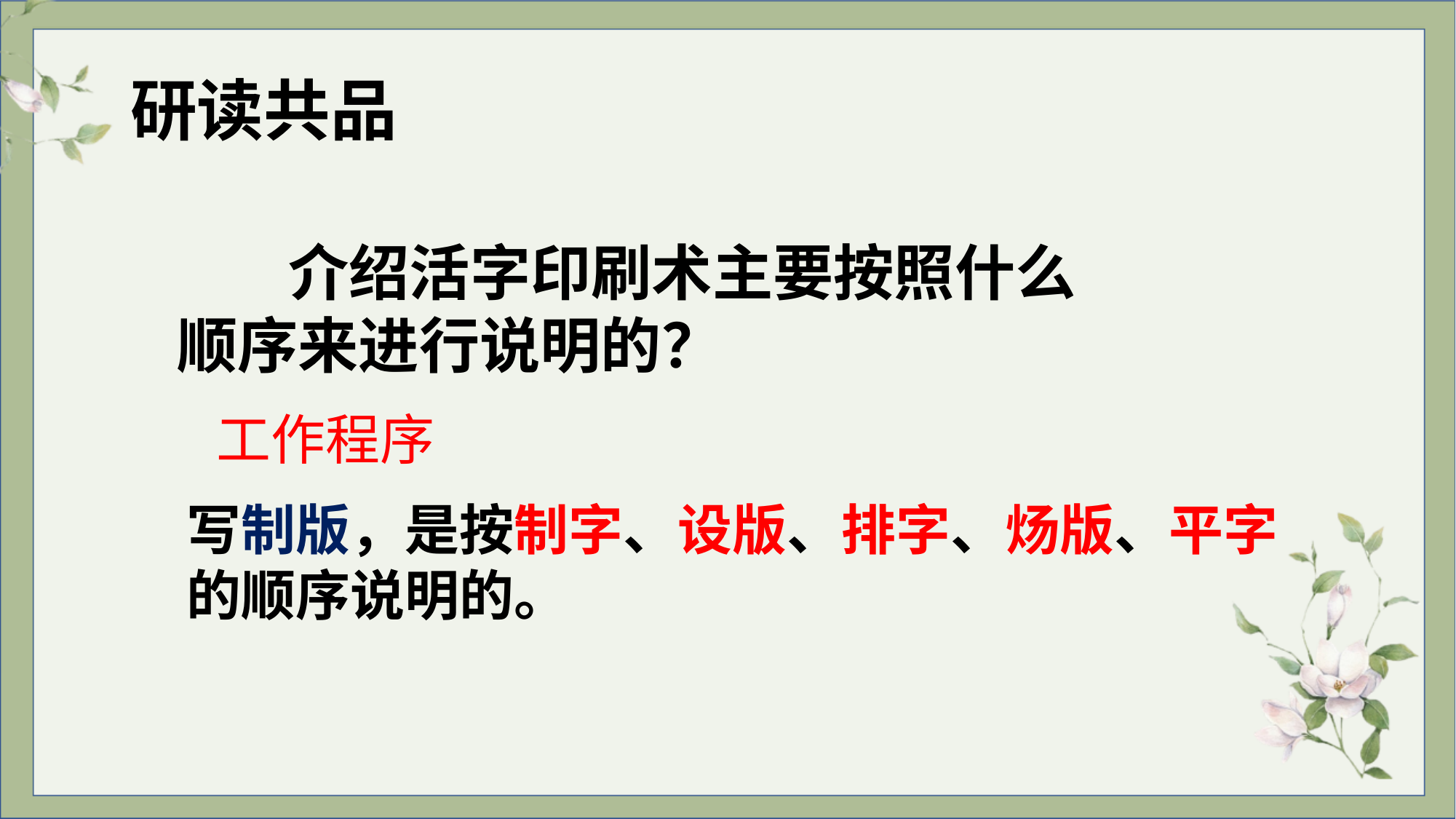

研读共品
       介绍活字印刷术主要按照什么顺序来进行说明的？
工作程序
写制版，是按制字、设版、排字、炀版、平字的顺序说明的。